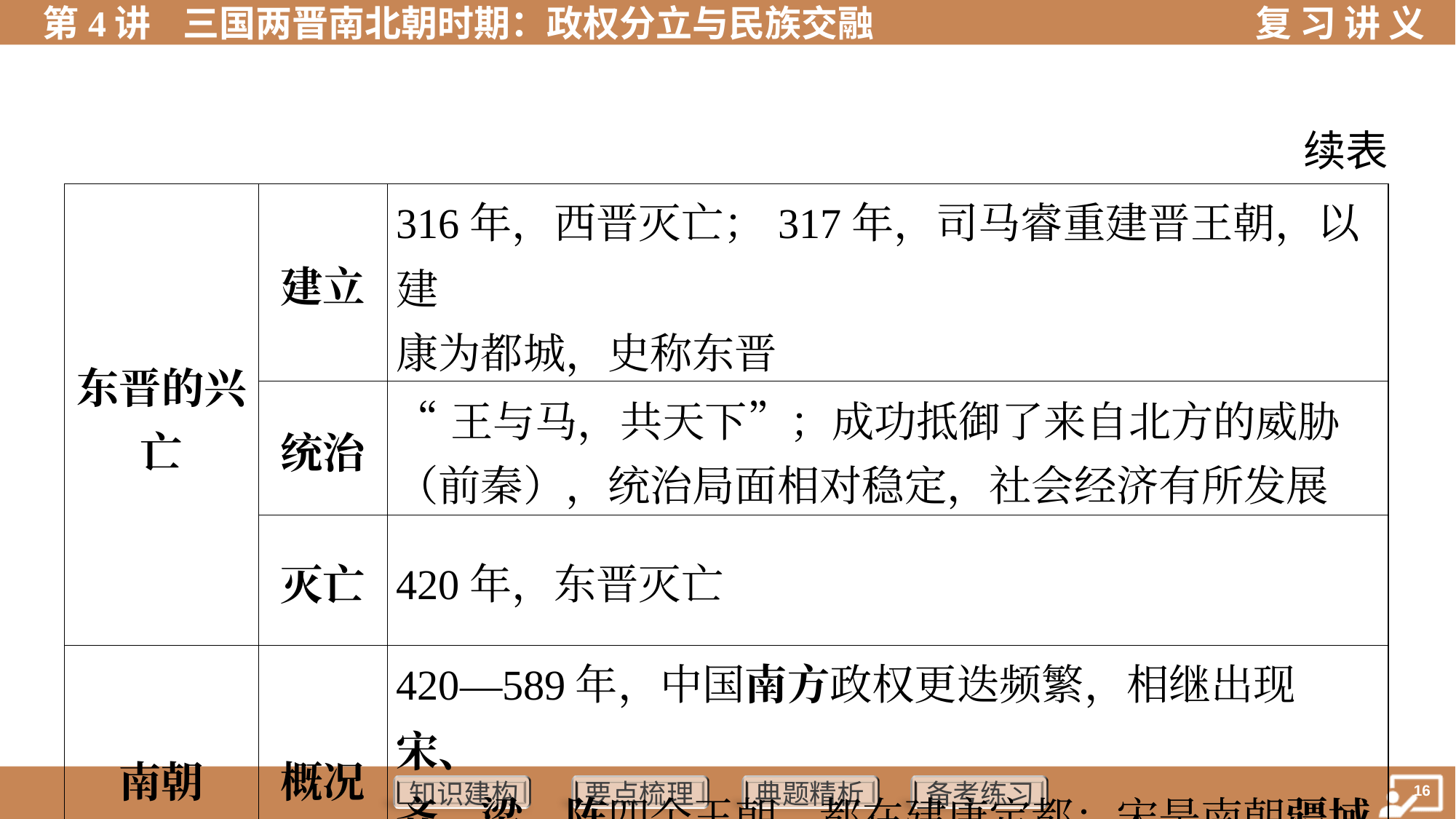

续表
| 东晋的兴 亡 | 建立 | 316年，西晋灭亡；317年，司马睿重建晋王朝，以建 康为都城，史称东晋 |
| --- | --- | --- |
|  | 统治 | “王与马，共天下”；成功抵御了来自北方的威胁 （前秦），统治局面相对稳定，社会经济有所发展 |
|  | 灭亡 | 420年，东晋灭亡 |
| 南朝 | 概况 | 420—589年，中国南方政权更迭频繁，相继出现宋、 齐、梁、陈四个王朝，都在建康定都；宋是南朝疆域 最大的朝代 |